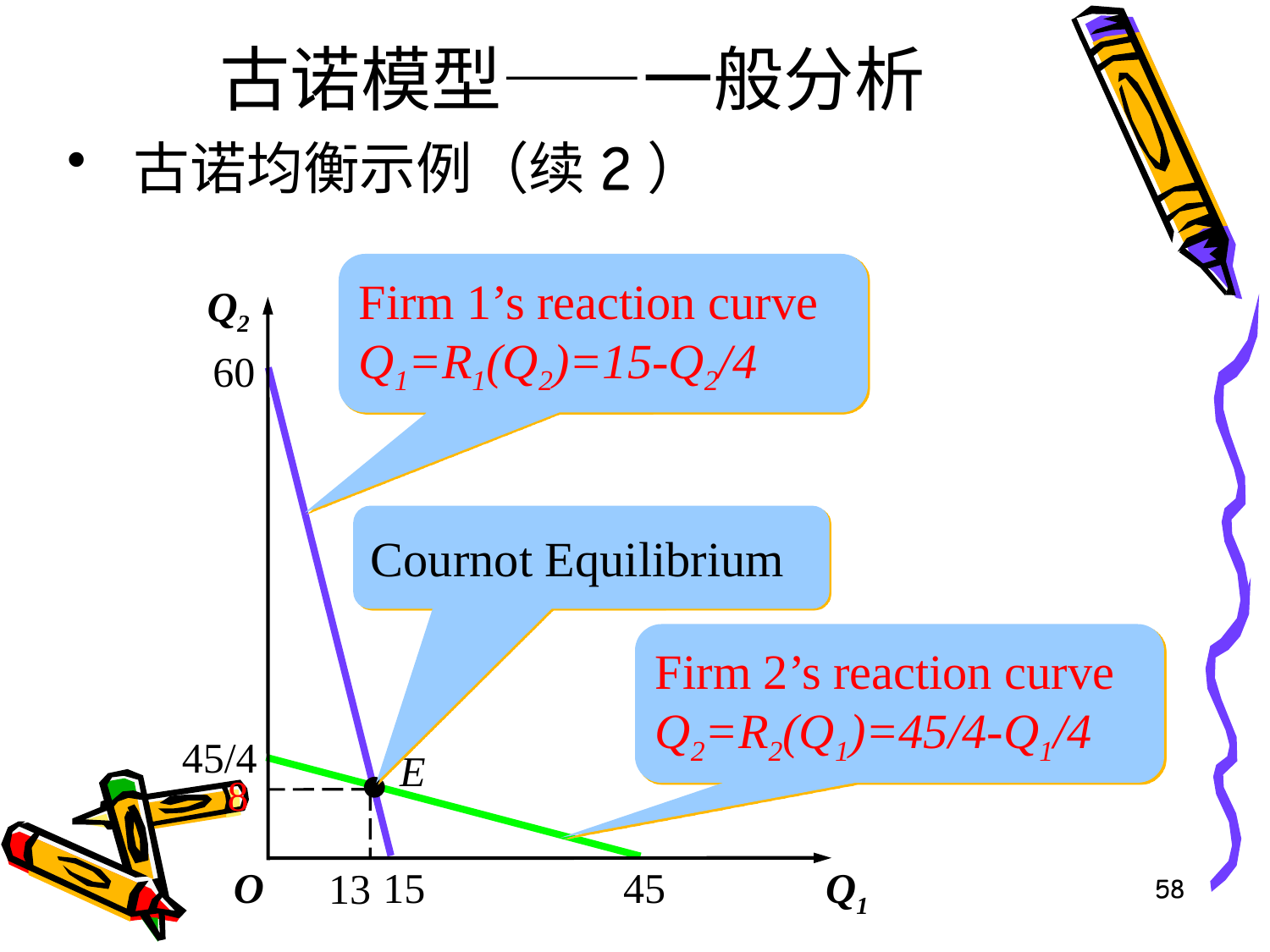

# 古诺模型——一般分析
古诺均衡示例（续2）
Firm 1’s reaction curve
Q1=R1(Q2)=15-Q2/4
Q2

O
Q1

60

15
Cournot Equilibrium
Firm 2’s reaction curve
Q2=R2(Q1)=45/4-Q1/4
45/4

45
E
8

13
58